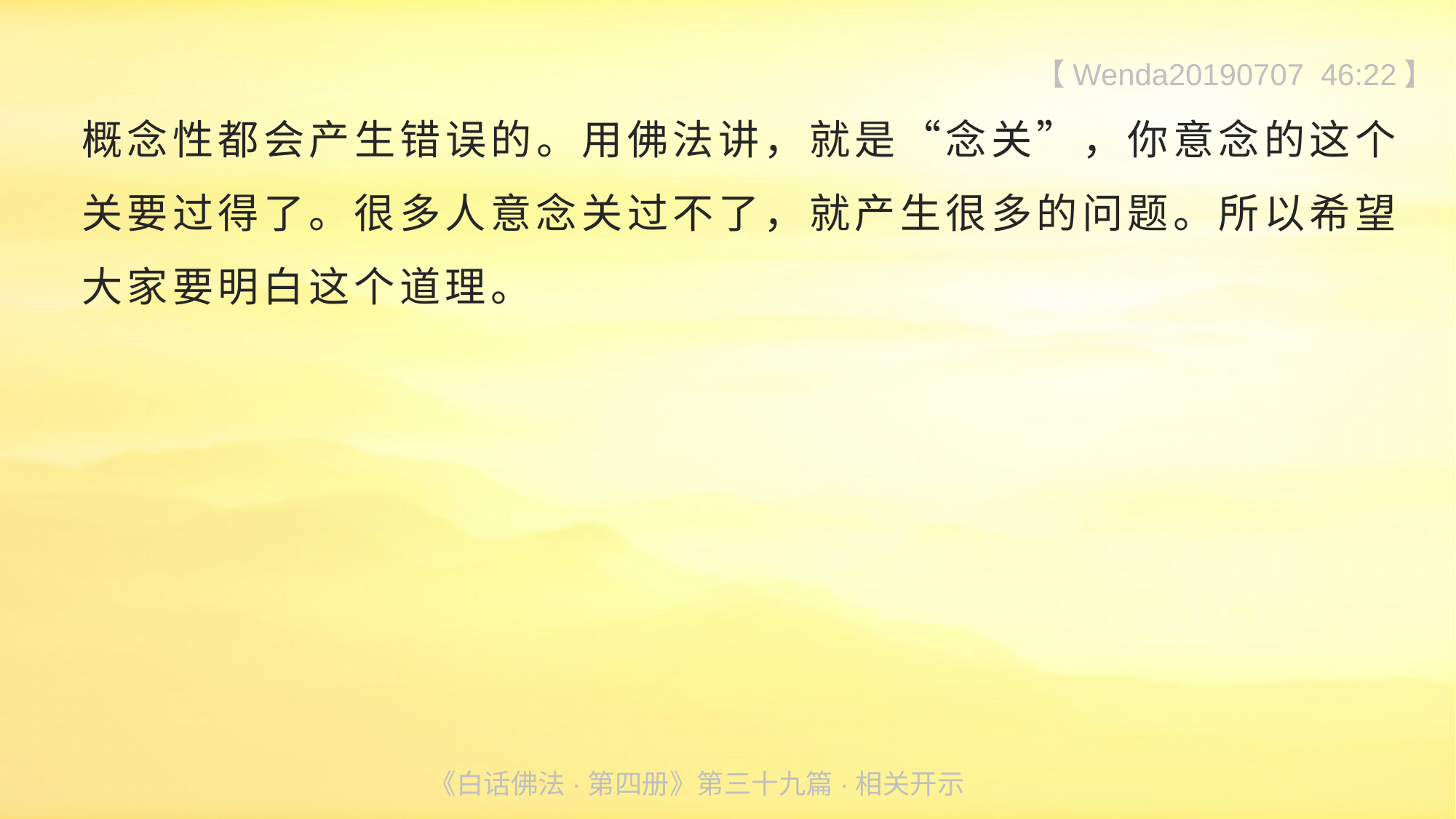

【Wenda20190707  46:22】
概念性都会产生错误的。用佛法讲，就是“念关”，你意念的这个关要过得了。很多人意念关过不了，就产生很多的问题。所以希望大家要明白这个道理。

《白话佛法·第四册》第三十九篇·相关开示